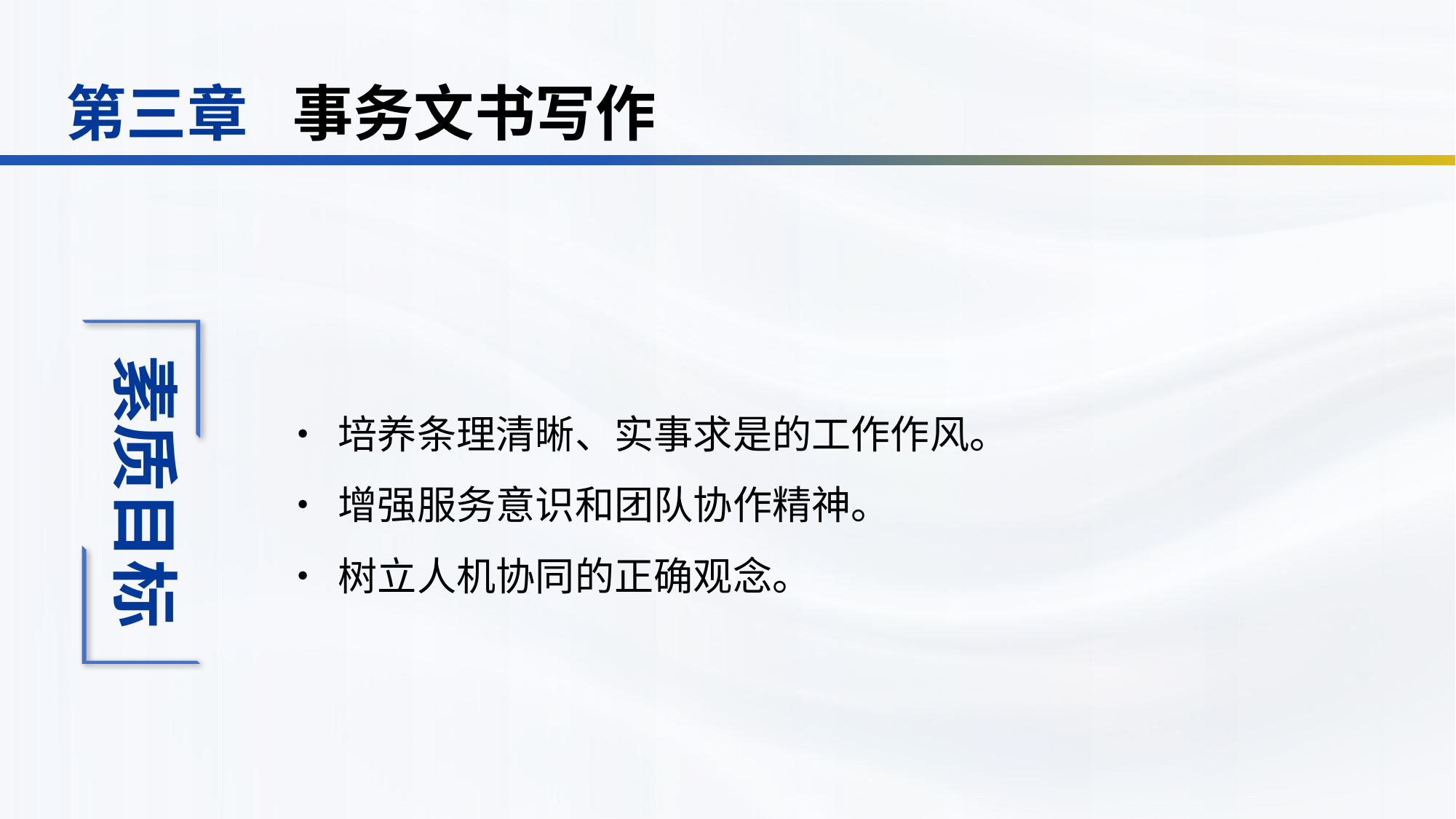

事务文书写作
第三章
•	培养条理清晰、实事求是的工作作风。
•	增强服务意识和团队协作精神。
•	树立人机协同的正确观念。